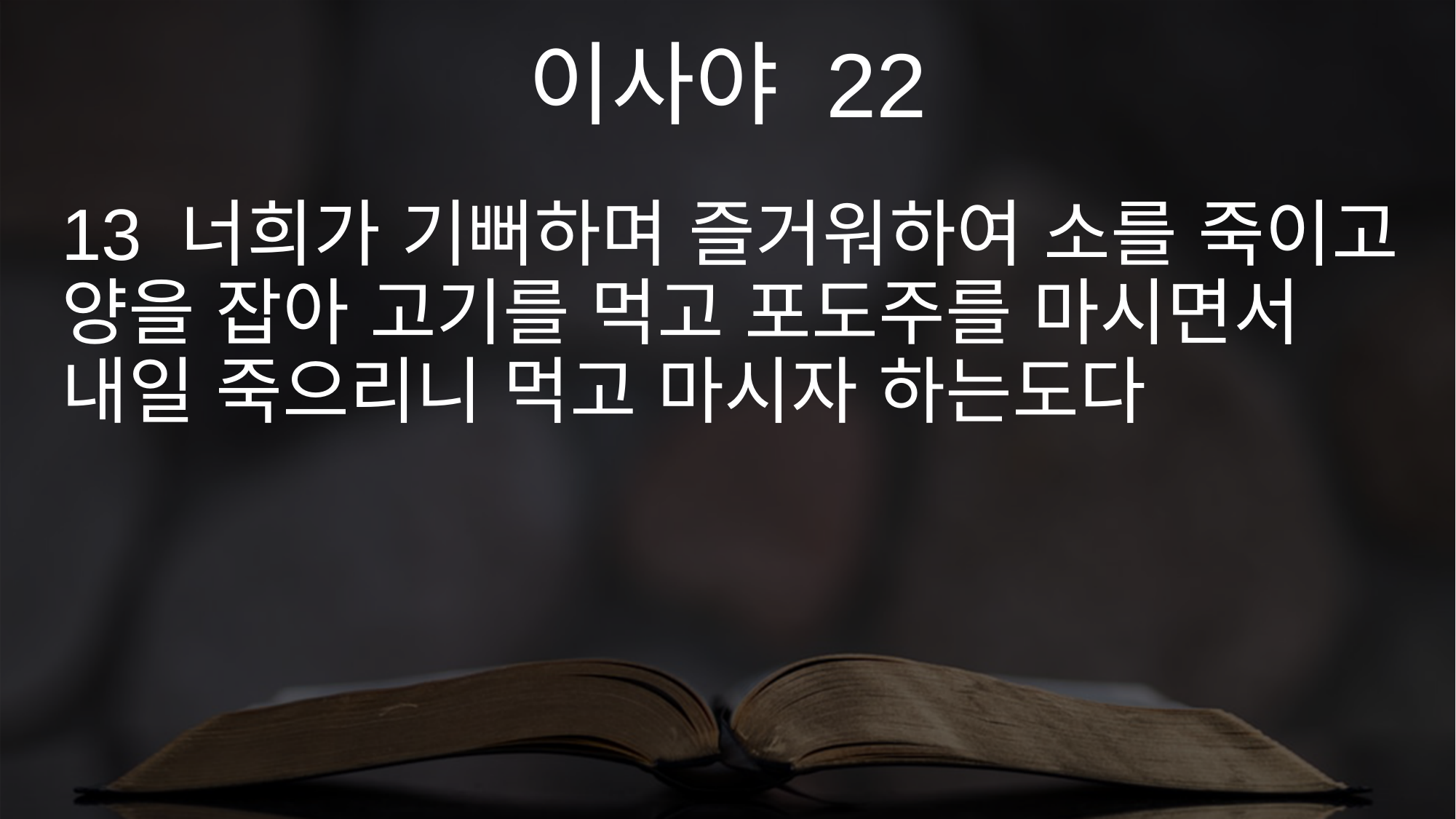

이사야 22
13 너희가 기뻐하며 즐거워하여 소를 죽이고 양을 잡아 고기를 먹고 포도주를 마시면서 내일 죽으리니 먹고 마시자 하는도다